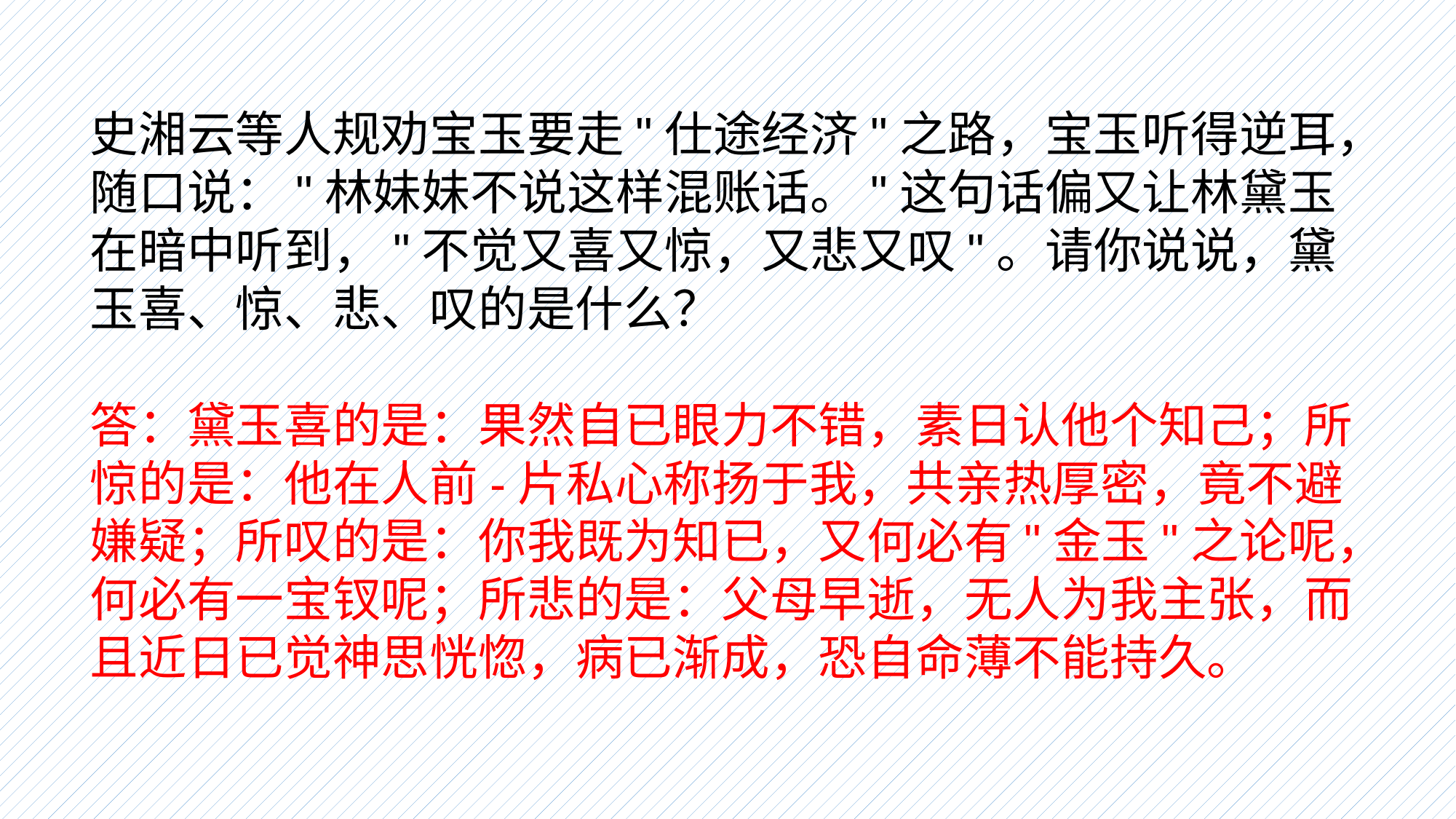

史湘云等人规劝宝玉要走"仕途经济"之路，宝玉听得逆耳，随口说："林妹妹不说这样混账话。"这句话偏又让林黛玉在暗中听到，"不觉又喜又惊，又悲又叹"。请你说说，黛玉喜、惊、悲、叹的是什么？

答：黛玉喜的是：果然自已眼力不错，素日认他个知己；所惊的是：他在人前-片私心称扬于我，共亲热厚密，竟不避嫌疑；所叹的是：你我既为知已，又何必有"金玉"之论呢，何必有一宝钗呢；所悲的是：父母早逝，无人为我主张，而且近日已觉神思恍惚，病已渐成，恐自命薄不能持久。